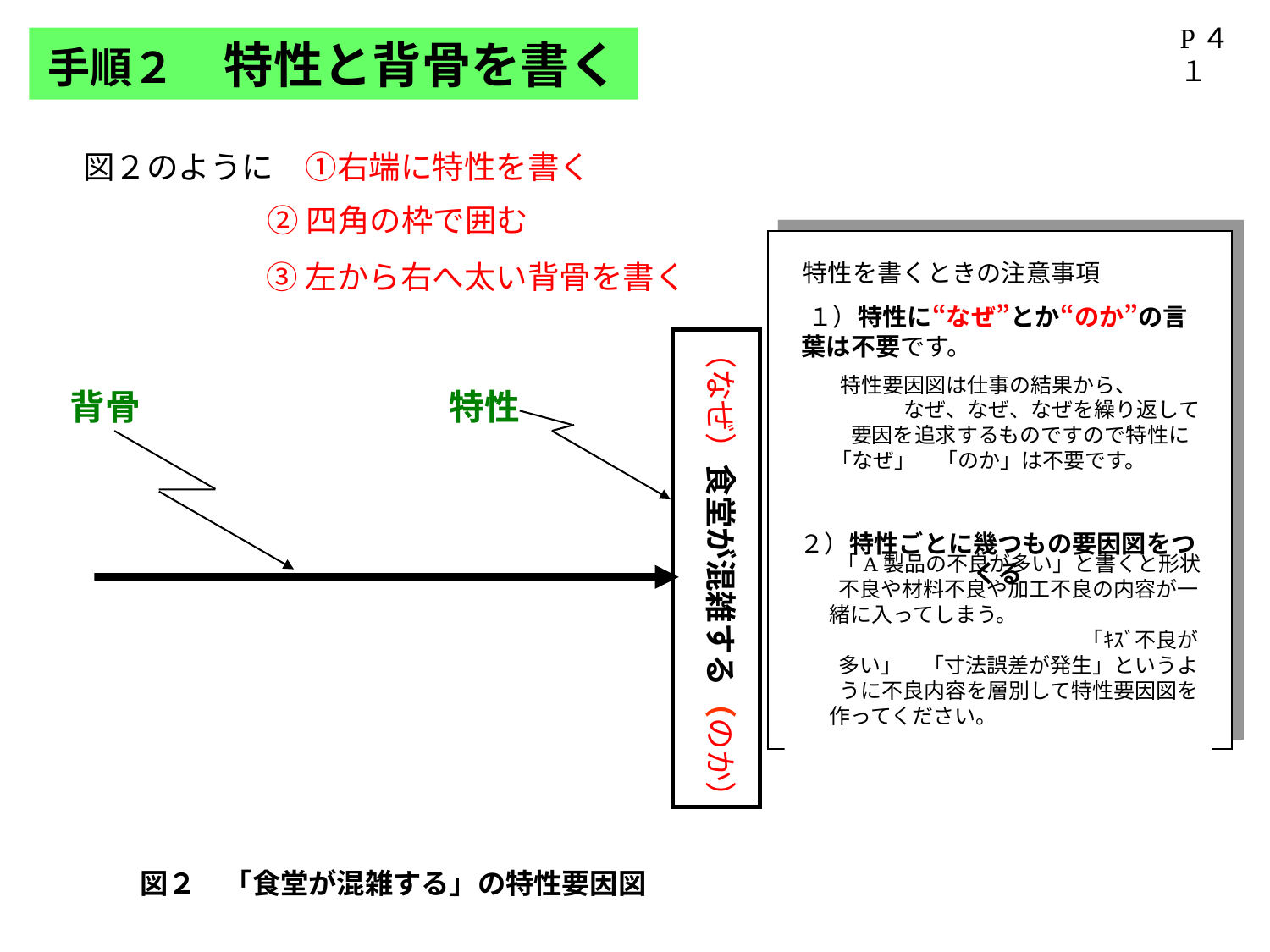

P４１
手順２　特性と背骨を書く
図２のように　①右端に特性を書く
②四角の枠で囲む

特性を書くときの注意事項
１）特性に“なぜ”とか“のか”の言葉は不要です。

２）特性ごとに幾つもの要因図をつくる

特性要因図は仕事の結果から、　　　　　　なぜ、なぜ、なぜを繰り返して要因を追求するものですので特性に「なぜ」　「のか」は不要です。
「A製品の不良が多い」と書くと形状不良や材料不良や加工不良の内容が一緒に入ってしまう。　　　　　　　　　　　　　　　　　　　　　｢ｷｽﾞ不良が多い」　「寸法誤差が発生」というように不良内容を層別して特性要因図を作ってください。
③左から右へ太い背骨を書く
背骨

（なぜ）食堂が混雑する（のか）

特性

図２　「食堂が混雑する」の特性要因図